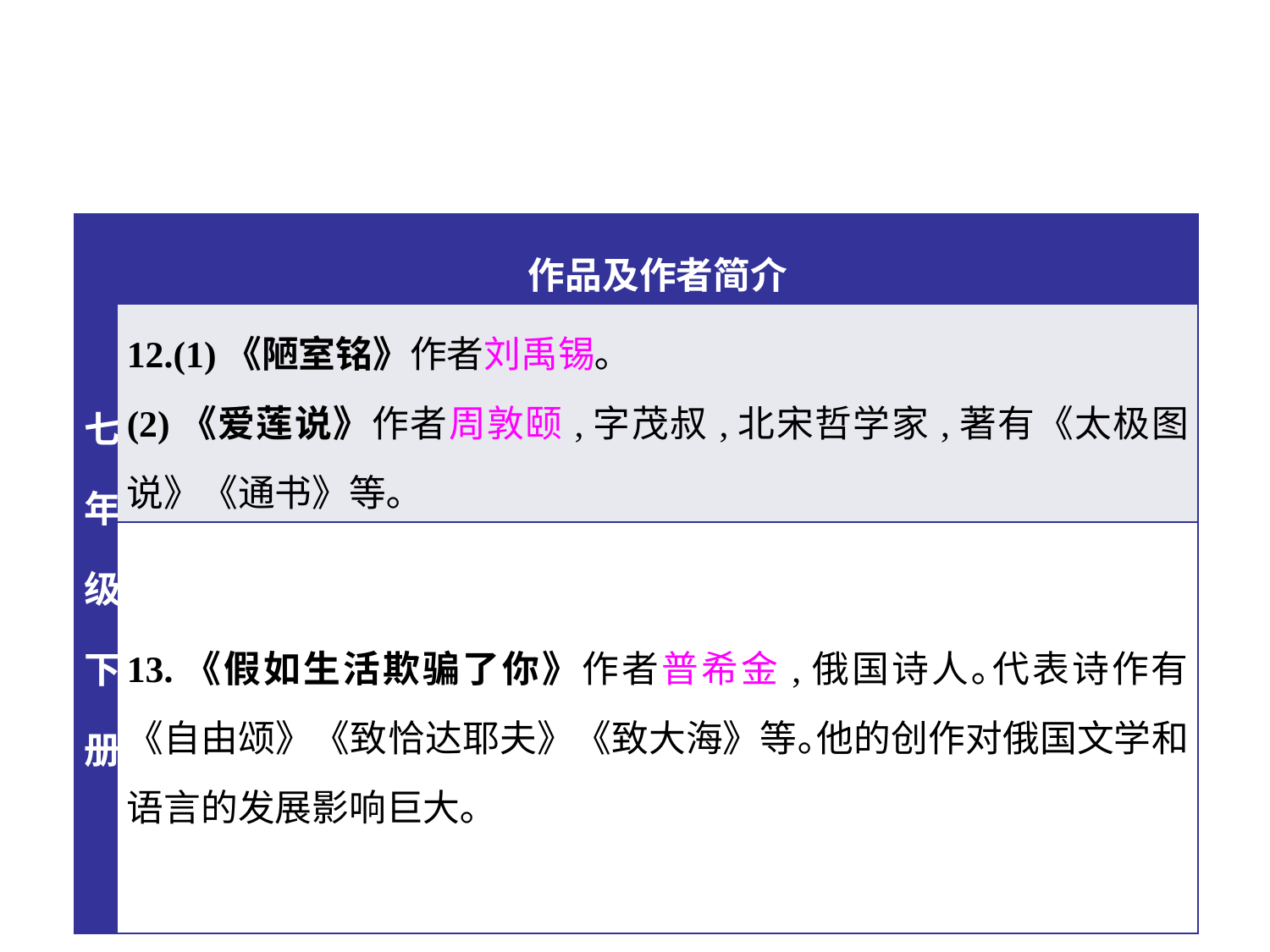

| 七年级下册 | 作品及作者简介 |
| --- | --- |
|  | 12.(1)《陋室铭》作者刘禹锡｡ (2)《爱莲说》作者周敦颐,字茂叔,北宋哲学家,著有《太极图说》《通书》等｡ |
|  | 13.《假如生活欺骗了你》作者普希金,俄国诗人｡代表诗作有《自由颂》《致恰达耶夫》《致大海》等｡他的创作对俄国文学和语言的发展影响巨大｡ |